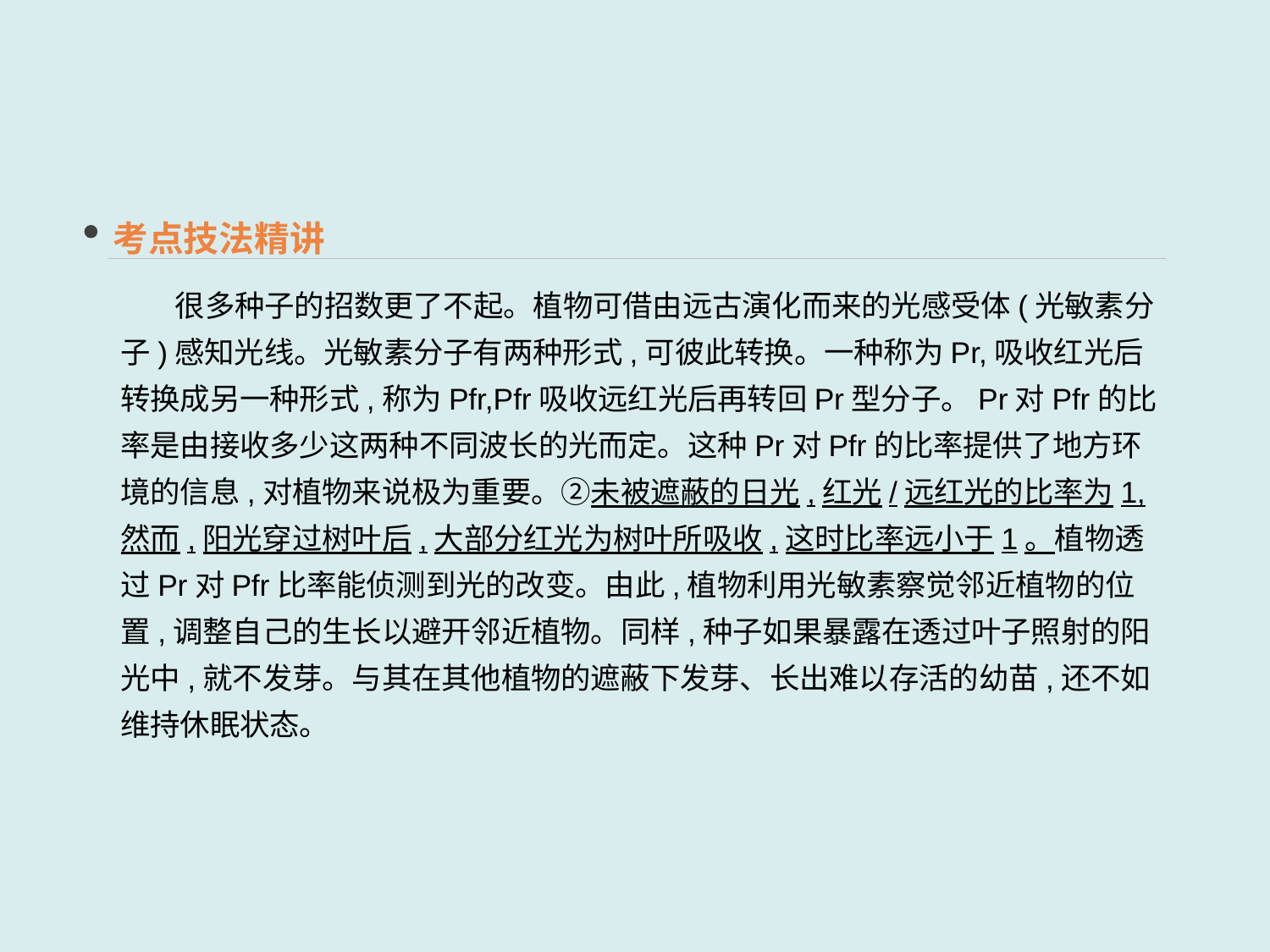

考点技法精讲

       很多种子的招数更了不起。植物可借由远古演化而来的光感受体(光敏素分子)感知光线。光敏素分子有两种形式,可彼此转换。一种称为Pr,吸收红光后转换成另一种形式,称为Pfr,Pfr吸收远红光后再转回Pr型分子。Pr对Pfr的比率是由接收多少这两种不同波长的光而定。这种Pr对Pfr的比率提供了地方环境的信息,对植物来说极为重要。②未被遮蔽的日光,红光/远红光的比率为1,然而,阳光穿过树叶后,大部分红光为树叶所吸收,这时比率远小于1。植物透过Pr对Pfr比率能侦测到光的改变。由此,植物利用光敏素察觉邻近植物的位置,调整自己的生长以避开邻近植物。同样,种子如果暴露在透过叶子照射的阳光中,就不发芽。与其在其他植物的遮蔽下发芽、长出难以存活的幼苗,还不如维持休眠状态。